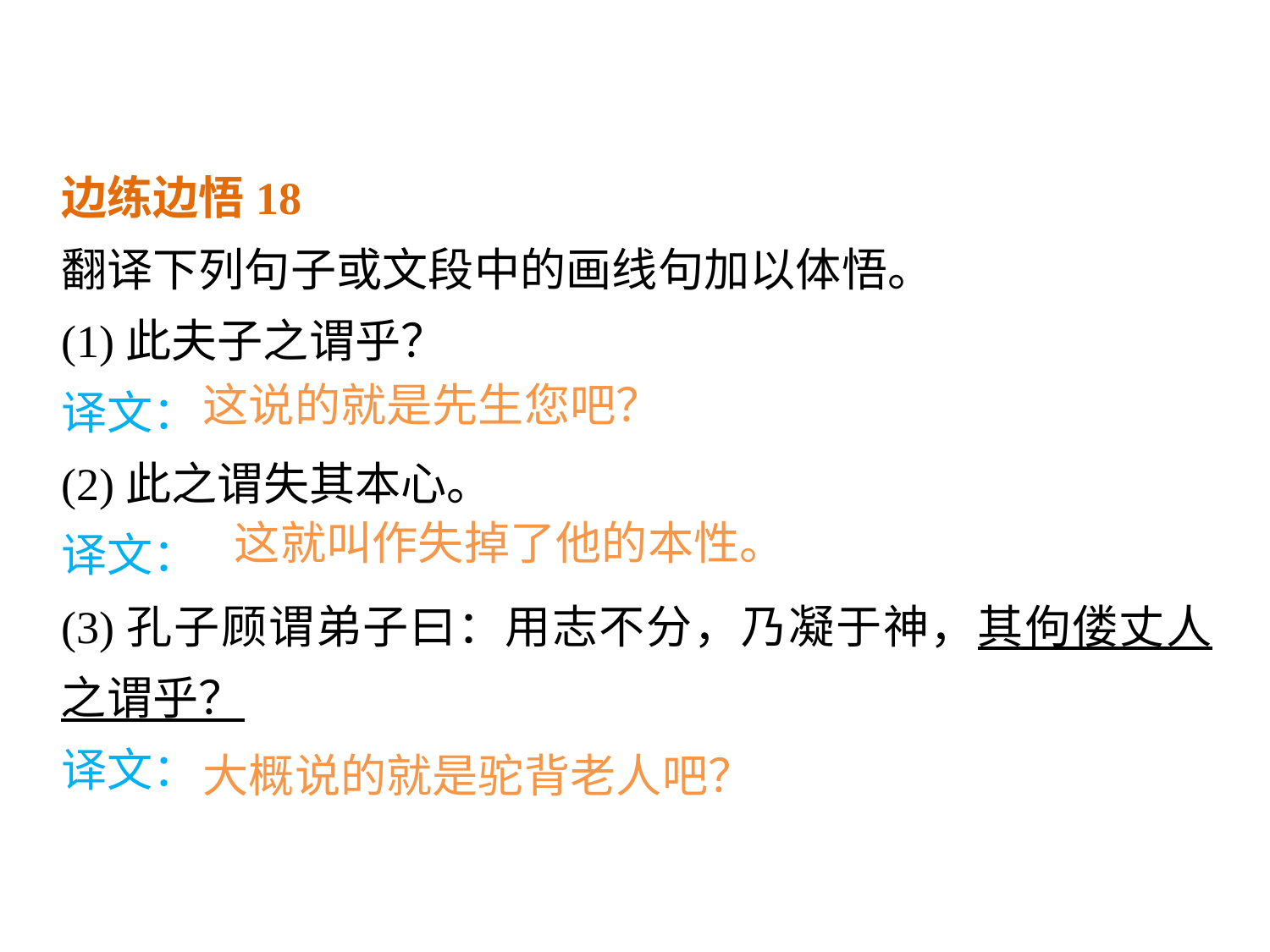

边练边悟18
翻译下列句子或文段中的画线句加以体悟。
(1)此夫子之谓乎？
译文：
(2)此之谓失其本心。
译文：
(3)孔子顾谓弟子曰：用志不分，乃凝于神，其佝偻丈人之谓乎？
译文：
这说的就是先生您吧？
这就叫作失掉了他的本性。
大概说的就是驼背老人吧？